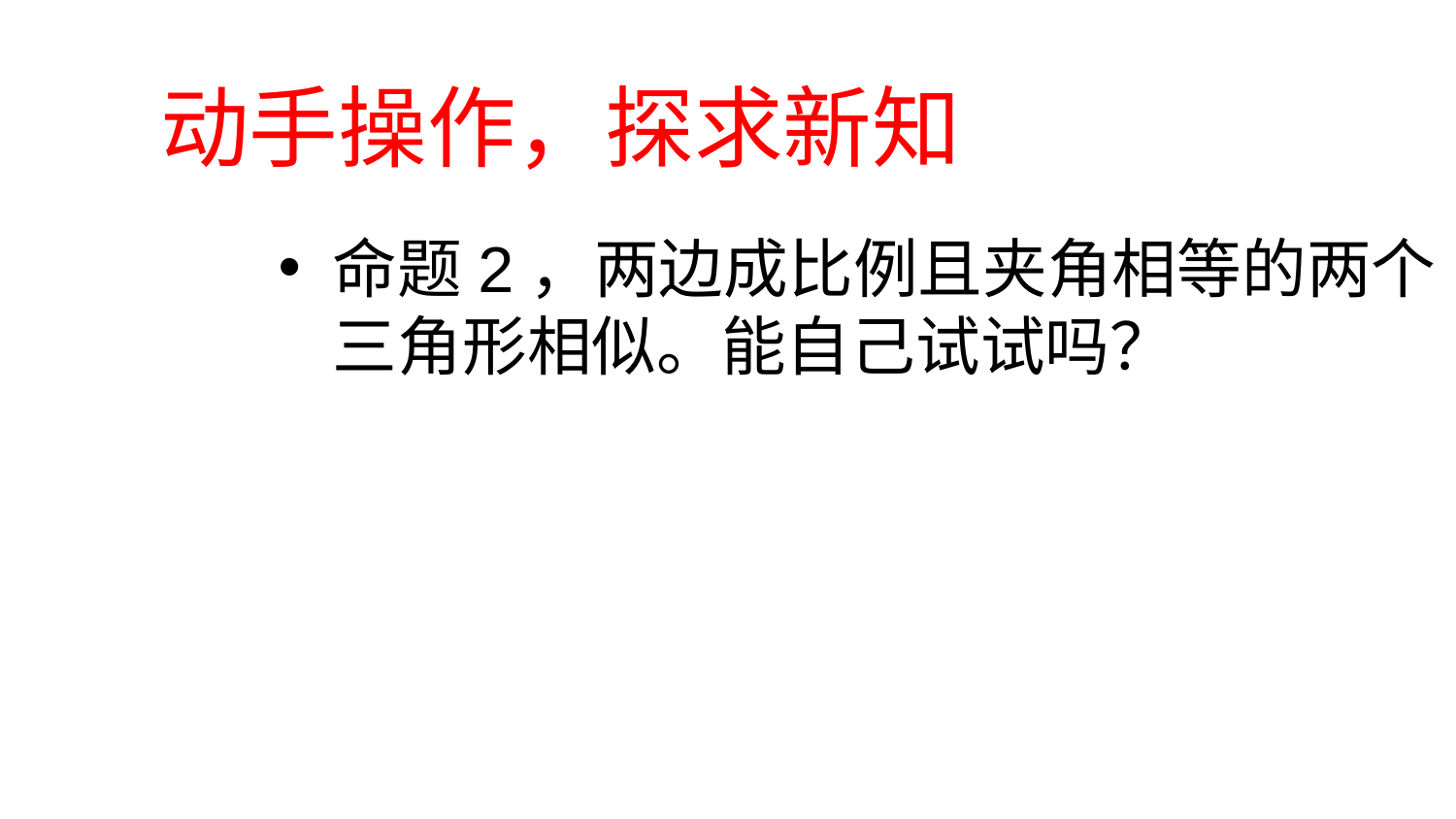

动手操作，探求新知
命题2，两边成比例且夹角相等的两个三角形相似。能自己试试吗？